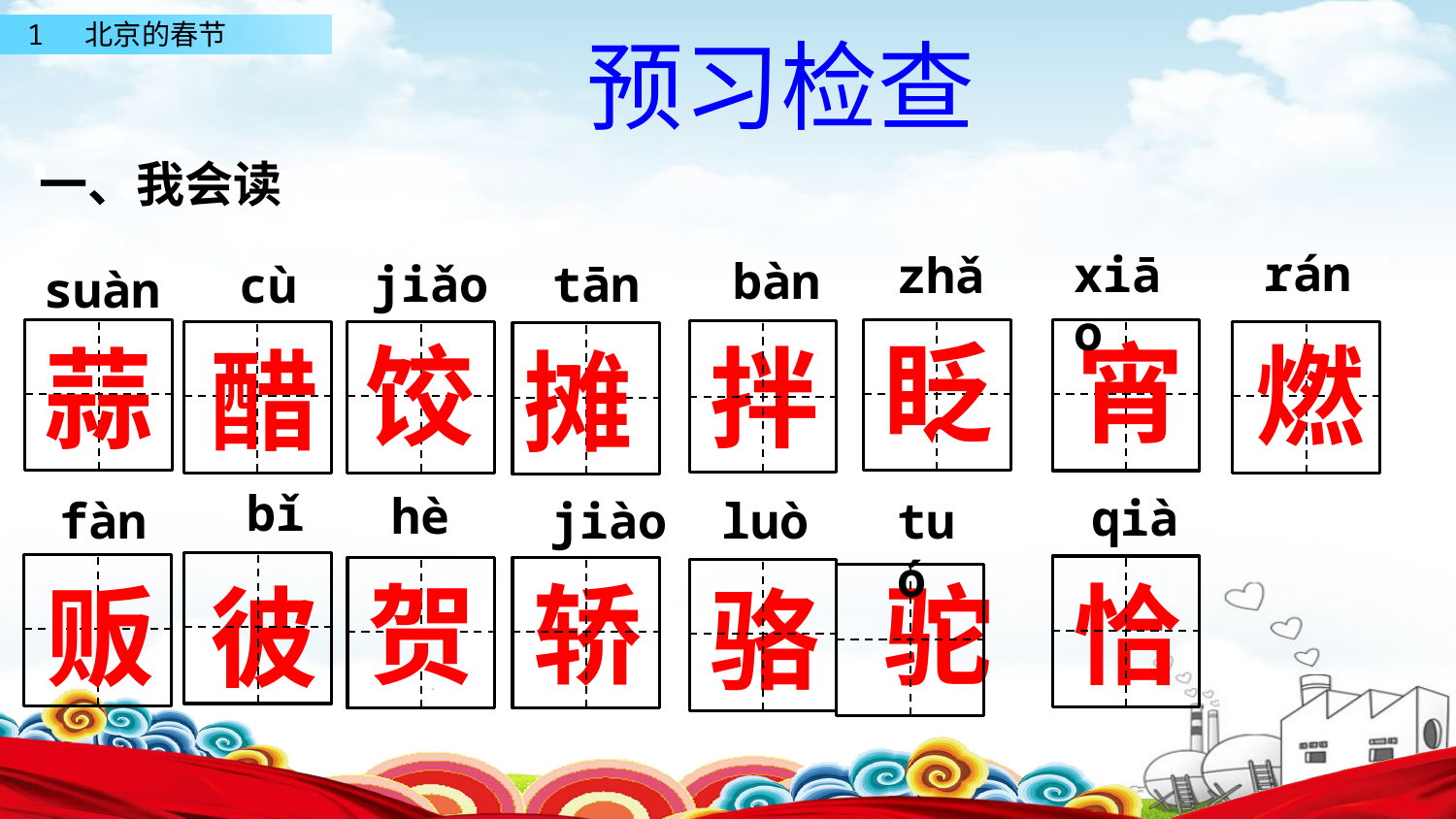

预习检查
一、我会读

rán
xiāo
zhǎ
bàn
tān
jiǎo
cù
suàn

眨
宵

饺
燃

拌
蒜
醋
摊
 bǐ
hè
qià
fàn
jiào
luò
tuó

恰
轿
贺
驼
贩
彼

骆